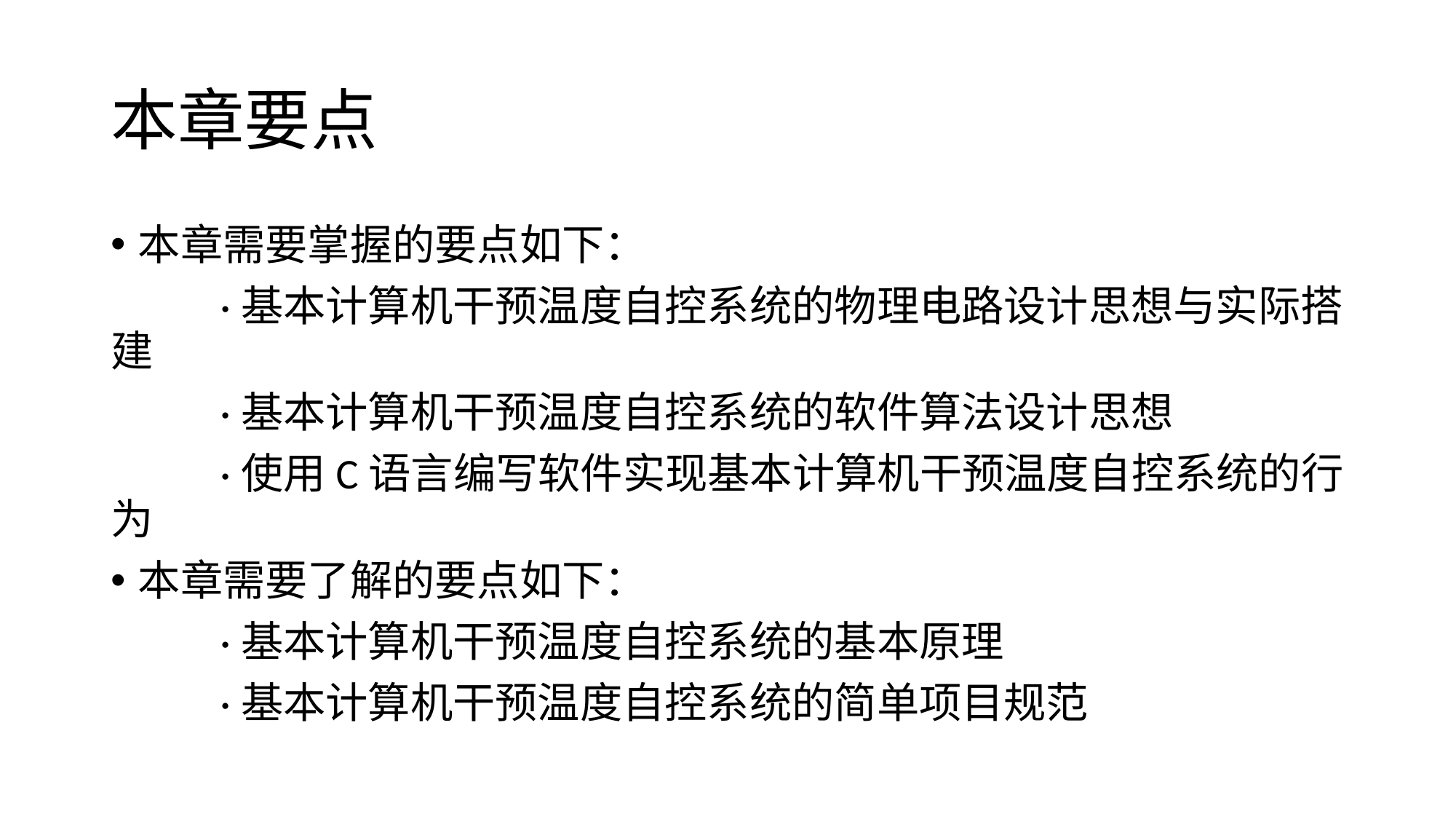

# 本章要点
本章需要掌握的要点如下：
	·基本计算机干预温度自控系统的物理电路设计思想与实际搭建
	·基本计算机干预温度自控系统的软件算法设计思想
	·使用C语言编写软件实现基本计算机干预温度自控系统的行为
本章需要了解的要点如下：
	·基本计算机干预温度自控系统的基本原理
	·基本计算机干预温度自控系统的简单项目规范